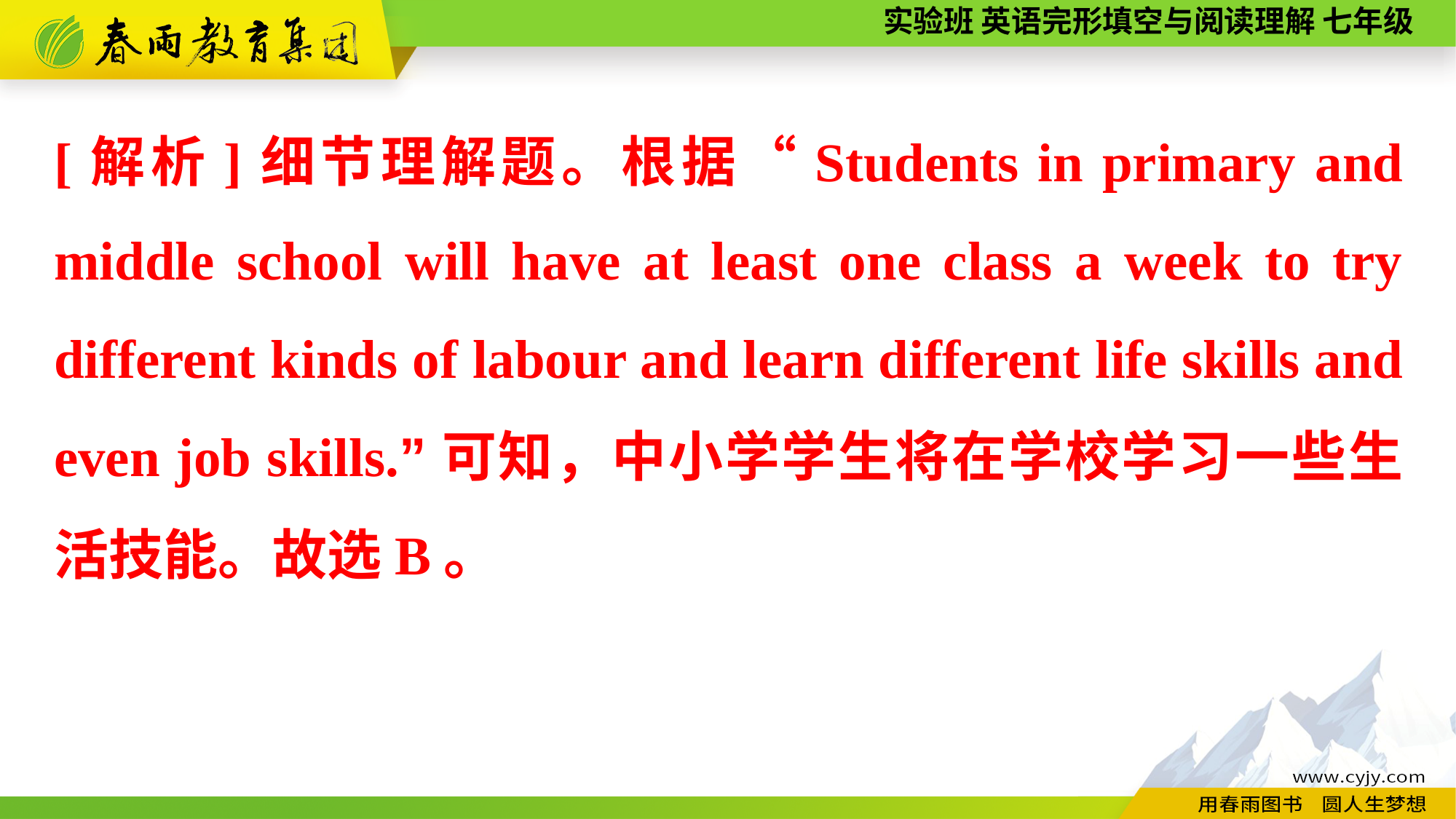

[解析]细节理解题。根据“Students in primary and middle school will have at least one class a week to try different kinds of labour and learn different life skills and even job skills.”可知，中小学学生将在学校学习一些生活技能。故选B。